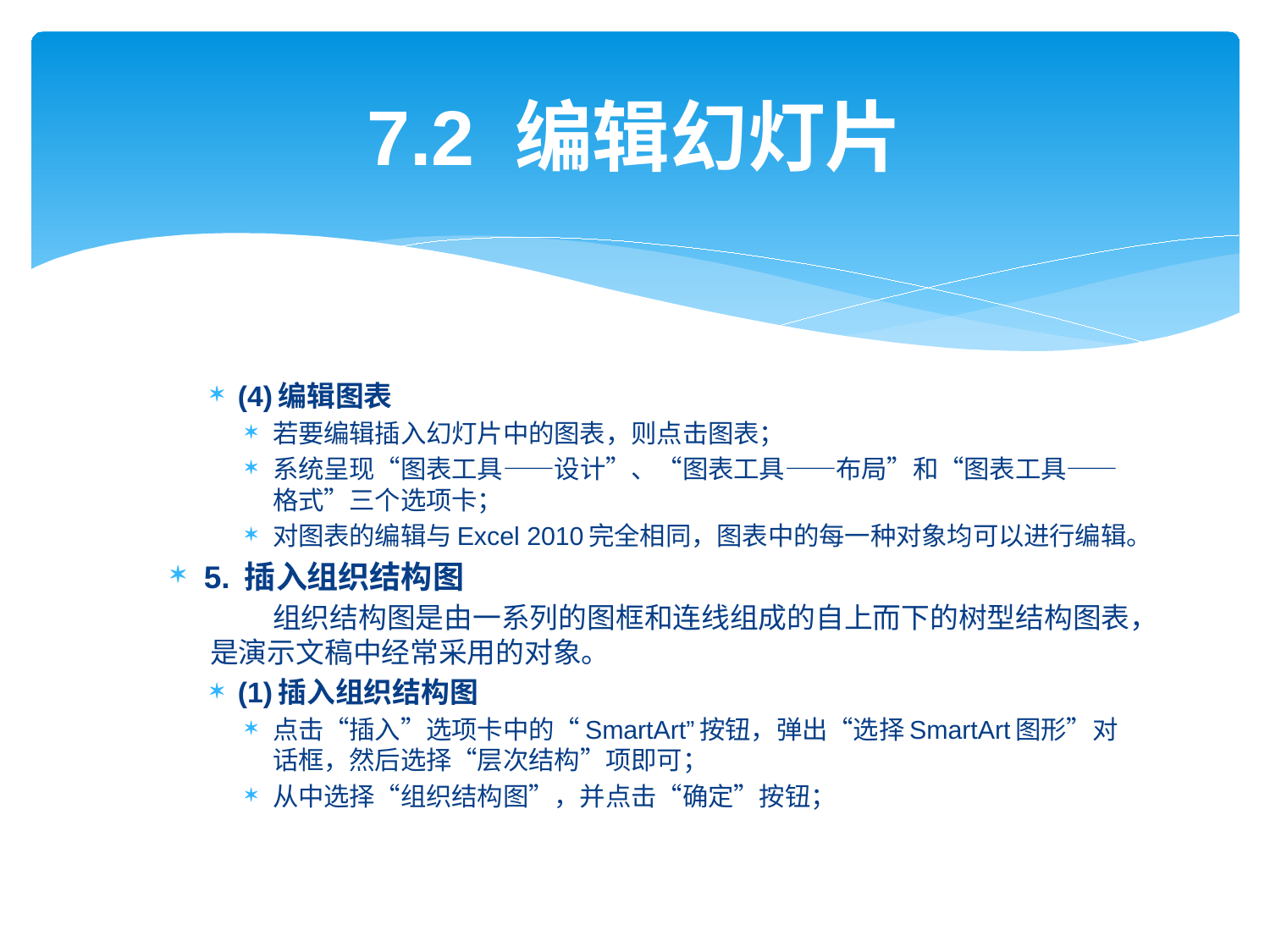

# 7.2 编辑幻灯片
(4)编辑图表
若要编辑插入幻灯片中的图表，则点击图表；
系统呈现“图表工具——设计”、“图表工具——布局”和“图表工具——格式”三个选项卡；
对图表的编辑与Excel 2010完全相同，图表中的每一种对象均可以进行编辑。
5. 插入组织结构图
         组织结构图是由一系列的图框和连线组成的自上而下的树型结构图表，是演示文稿中经常采用的对象。
(1)插入组织结构图
点击“插入”选项卡中的“SmartArt”按钮，弹出“选择SmartArt图形”对话框，然后选择“层次结构”项即可；
从中选择“组织结构图”，并点击“确定”按钮；